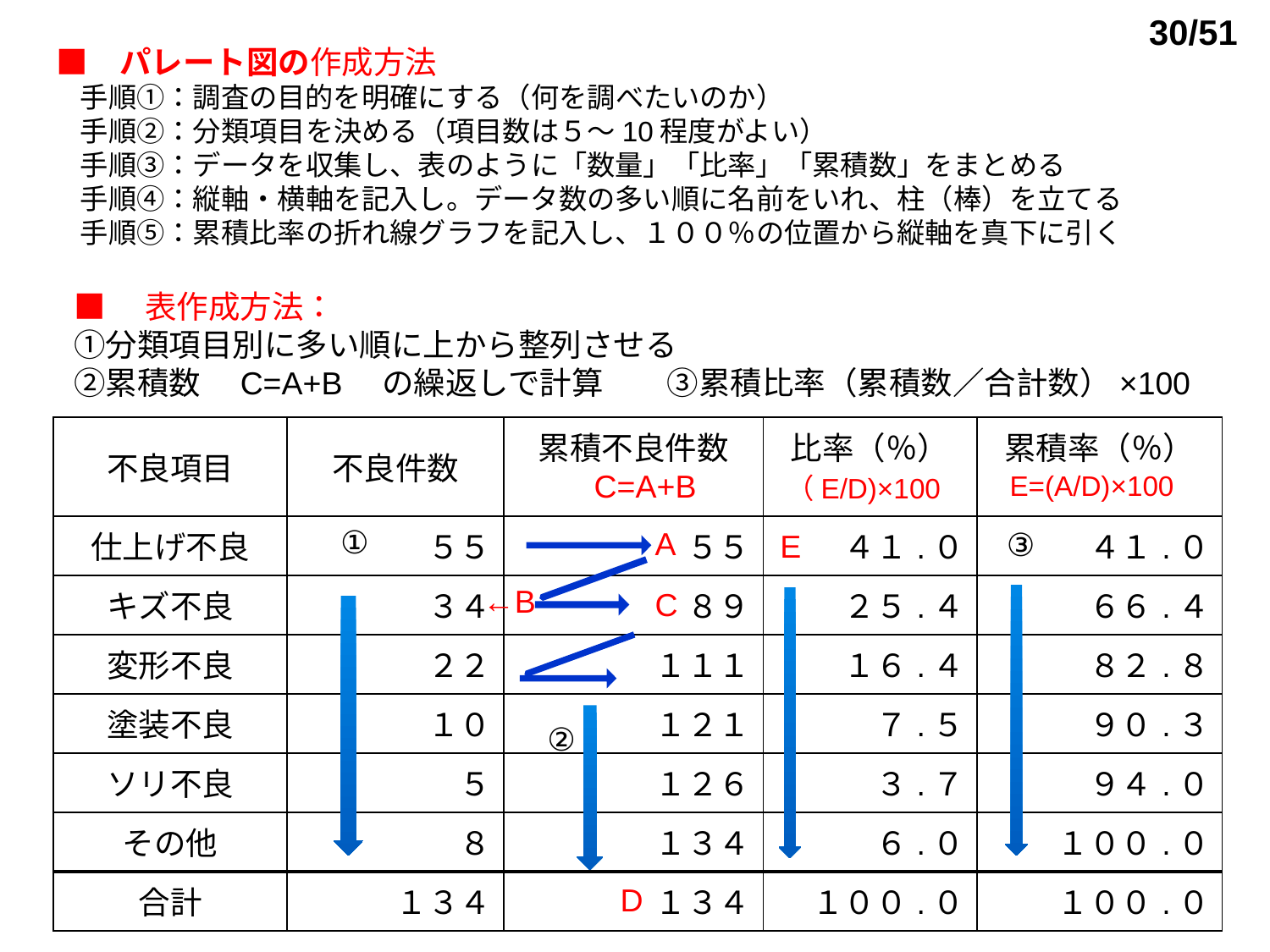

■　パレート図の作成方法
　　手順①：調査の目的を明確にする（何を調べたいのか）
　　手順②：分類項目を決める（項目数は５～10程度がよい）
　　手順③：データを収集し、表のように「数量」「比率」「累積数」をまとめる
　　手順④：縦軸・横軸を記入し。データ数の多い順に名前をいれ、柱（棒）を立てる
　　手順⑤：累積比率の折れ線グラフを記入し、１００％の位置から縦軸を真下に引く

30/51
■　表作成方法：
①分類項目別に多い順に上から整列させる　
②累積数　C=A+B　の繰返しで計算　　③累積比率（累積数／合計数）×100
| 不良項目 | 不良件数 | 累積不良件数 | 比率（％） | 累積率（％） |
| --- | --- | --- | --- | --- |
| 仕上げ不良 | ５５ | ５５ | ４１.０ | ４１.０ |
| キズ不良 | ３４ | ８９ | ２５.４ | ６６.４ |
| 変形不良 | ２２ | １１１ | １６.４ | ８２.８ |
| 塗装不良 | １０ | １２１ | ７.５ | ９０.３ |
| ソリ不良 | ５ | １２６ | ３.７ | ９４.０ |
| その他 | ８ | １３４ | ６.０ | １００.０ |
| 合計 | １３４ | １３４ | １００.０ | １００.０ |
E=(A/D)×100
（E/D)×100
C=A+B
①
A
③
E

←B

C

②
D